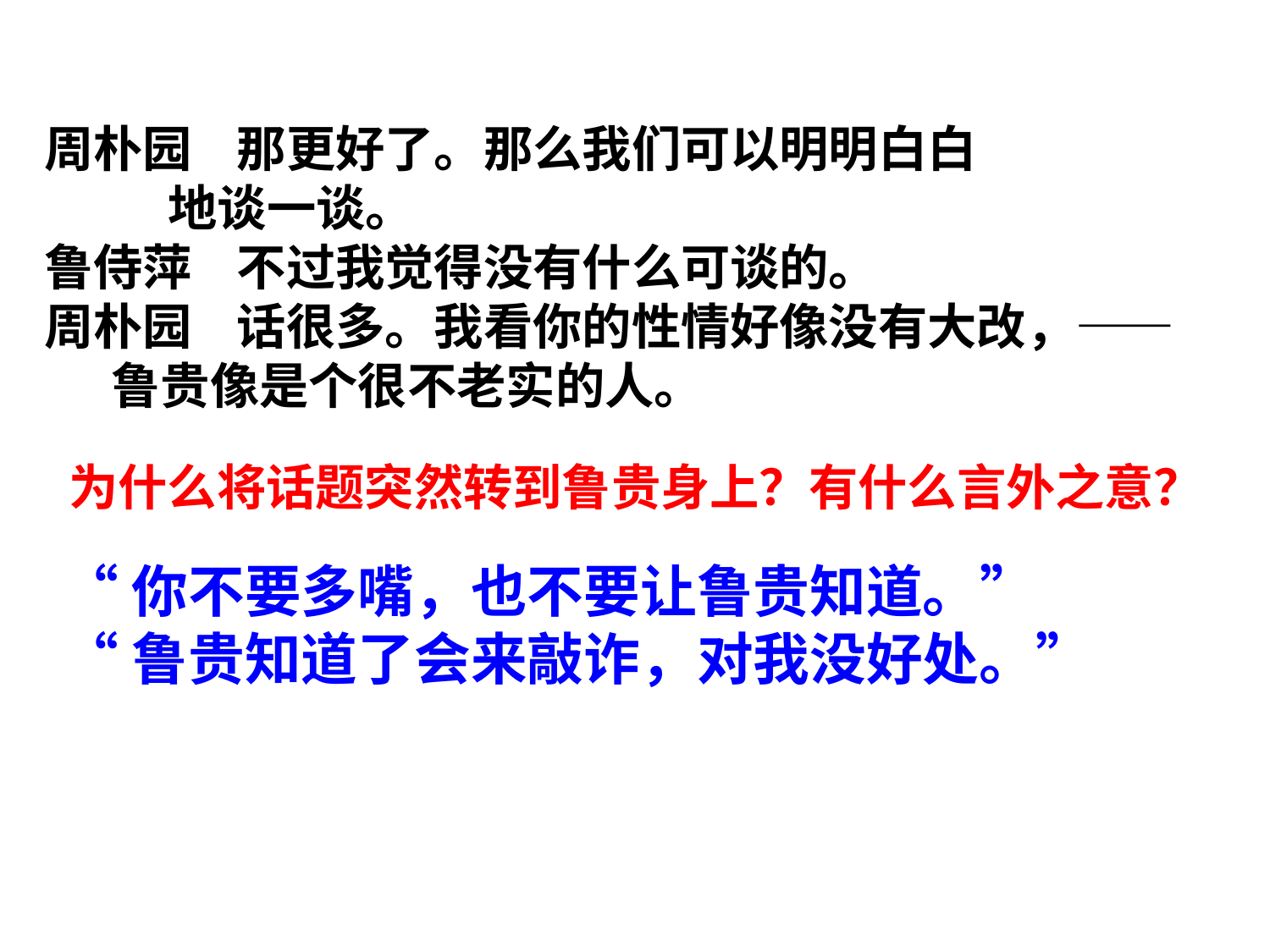

周朴园    那更好了。那么我们可以明明白白
          地谈一谈。
鲁侍萍    不过我觉得没有什么可谈的。
周朴园    话很多。我看你的性情好像没有大改，——          鲁贵像是个很不老实的人。
为什么将话题突然转到鲁贵身上？有什么言外之意？
“你不要多嘴，也不要让鲁贵知道。”
“鲁贵知道了会来敲诈，对我没好处。”